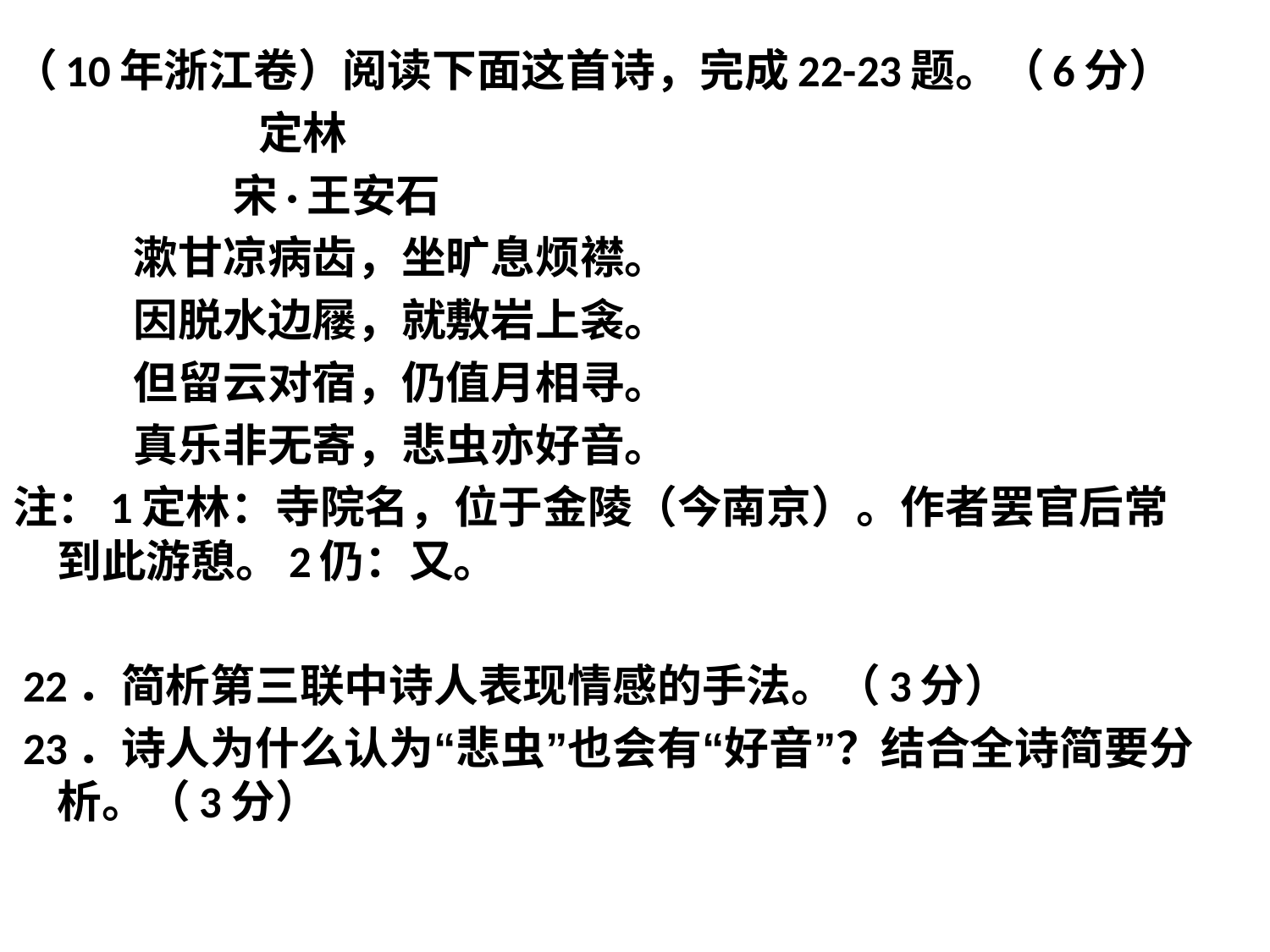

（10年浙江卷）阅读下面这首诗，完成22-23题。（6分）
                   定林
                 宋·王安石
         漱甘凉病齿，坐旷息烦襟。
         因脱水边屦，就敷岩上衾。
         但留云对宿，仍值月相寻。
         真乐非无寄，悲虫亦好音。
注：1定林：寺院名，位于金陵（今南京）。作者罢官后常到此游憩。2仍：又。

 22．简析第三联中诗人表现情感的手法。（3分）
 23．诗人为什么认为“悲虫”也会有“好音”？结合全诗简要分析。（3分）